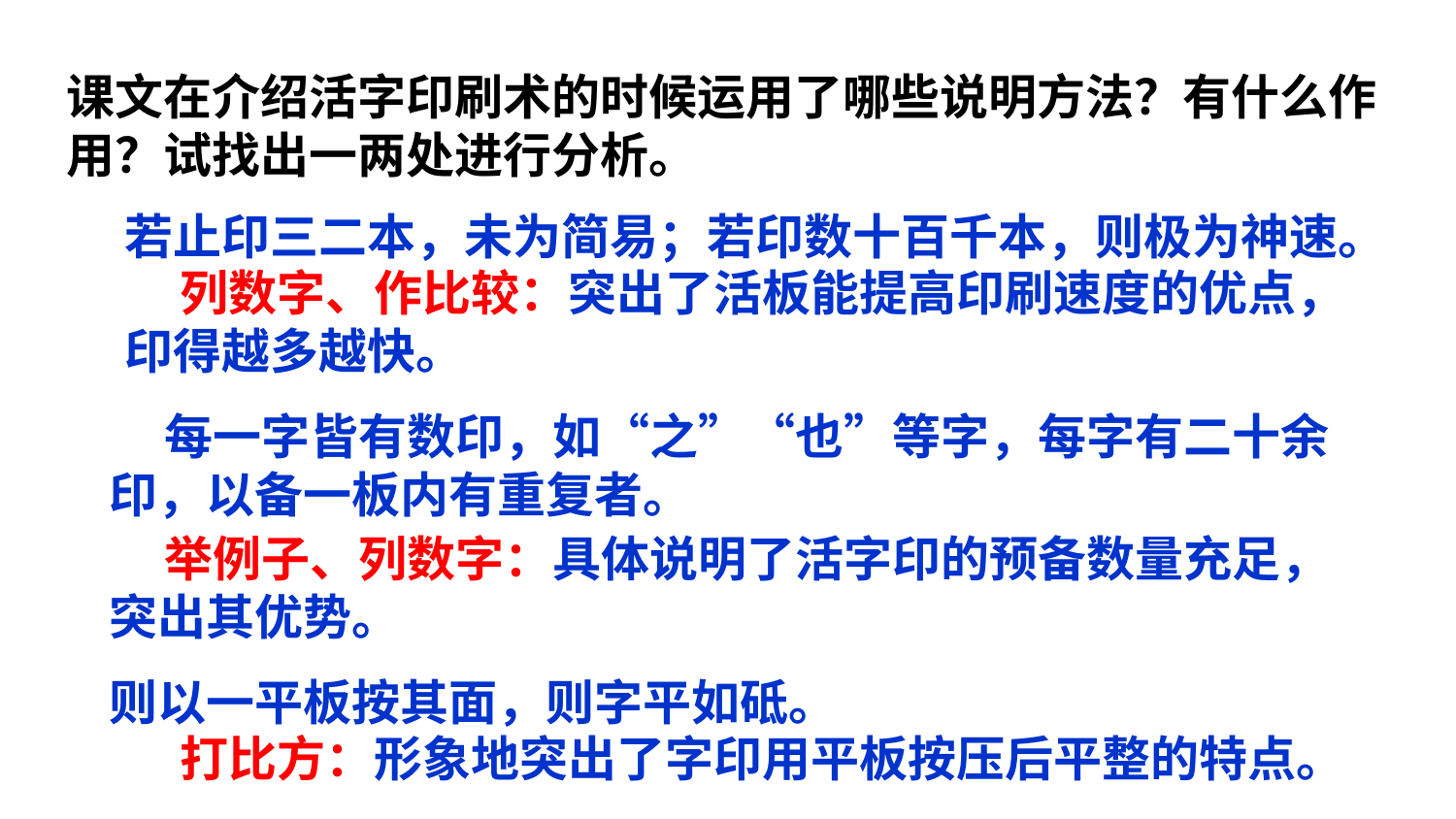

课文在介绍活字印刷术的时候运用了哪些说明方法？有什么作用？试找出一两处进行分析。
若止印三二本，未为简易；若印数十百千本，则极为神速。
    列数字、作比较：突出了活板能提高印刷速度的优点，印得越多越快。
    每一字皆有数印，如“之”“也”等字，每字有二十余印，以备一板内有重复者。
    举例子、列数字：具体说明了活字印的预备数量充足，突出其优势。
则以一平板按其面，则字平如砥。
    打比方：形象地突出了字印用平板按压后平整的特点。